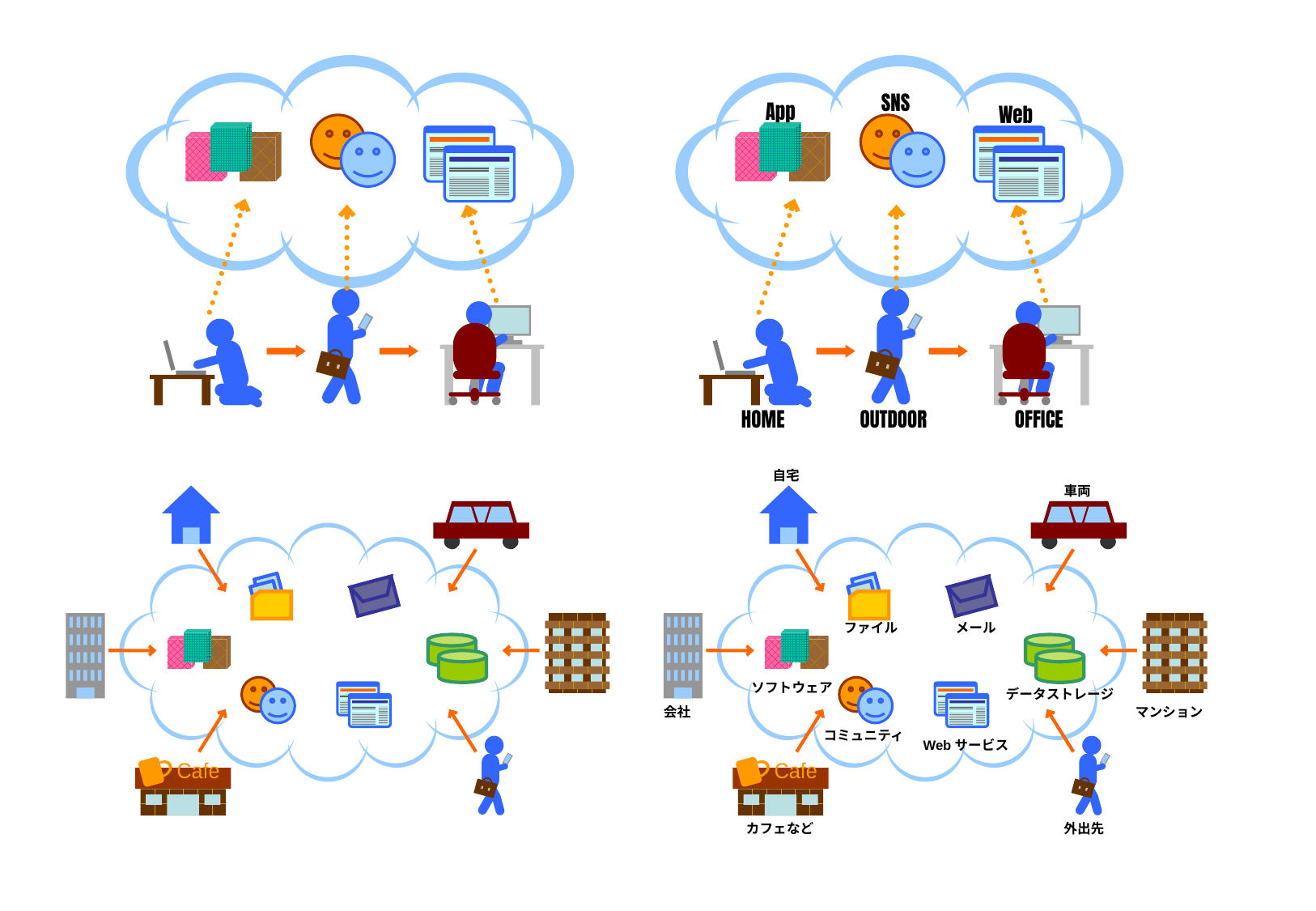

SNS
App
Web
HOME
OUTDOOR
OFFICE
自宅
車両

Cafe

Cafe

ファイル
メール
ソフトウェア
データストレージ
会社
マンション
コミュニティ
Webサービス
カフェなど
外出先